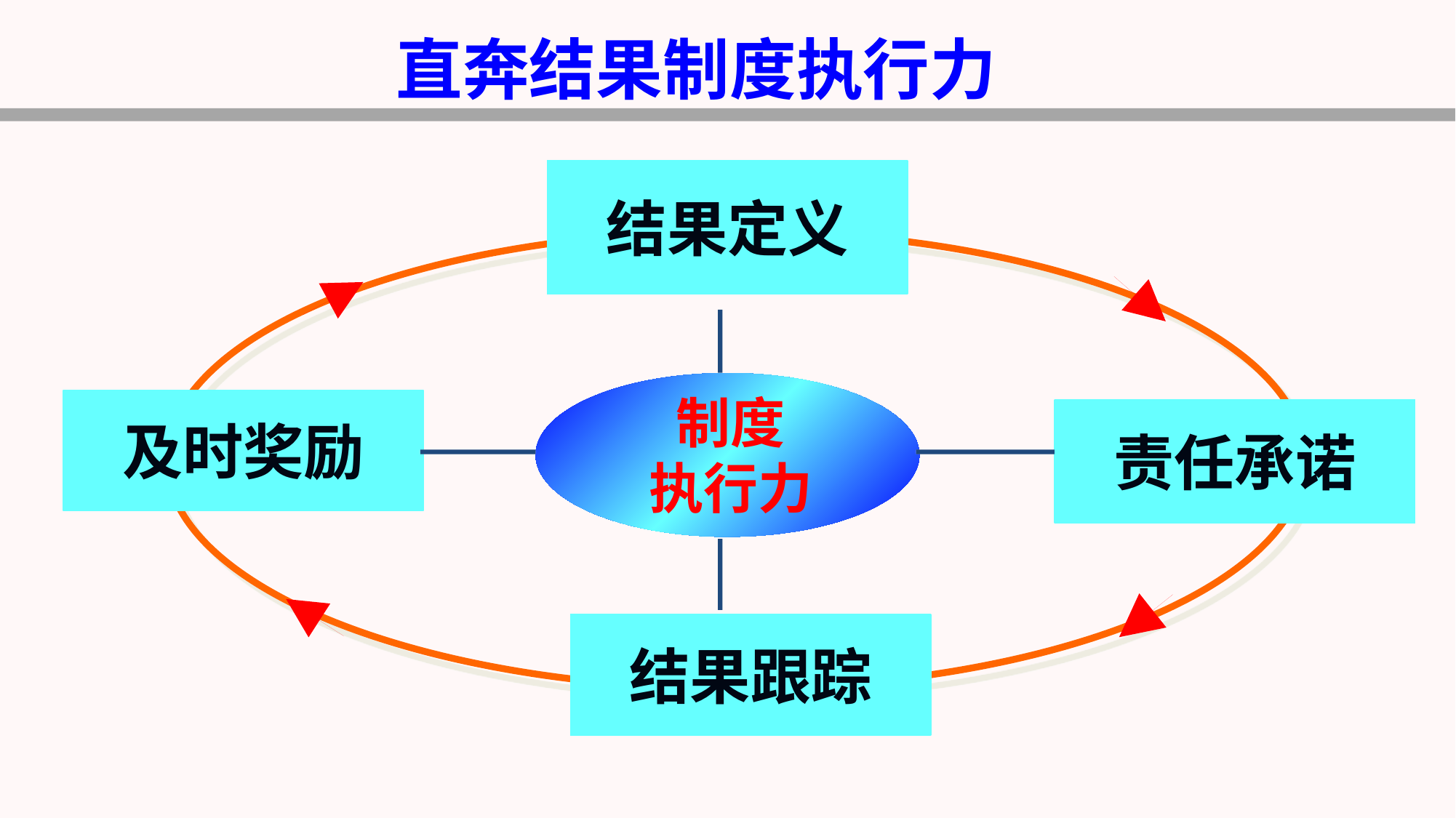

直奔结果制度执行力
结果定义

及时奖励

责任承诺

制度
执行力

结果跟踪